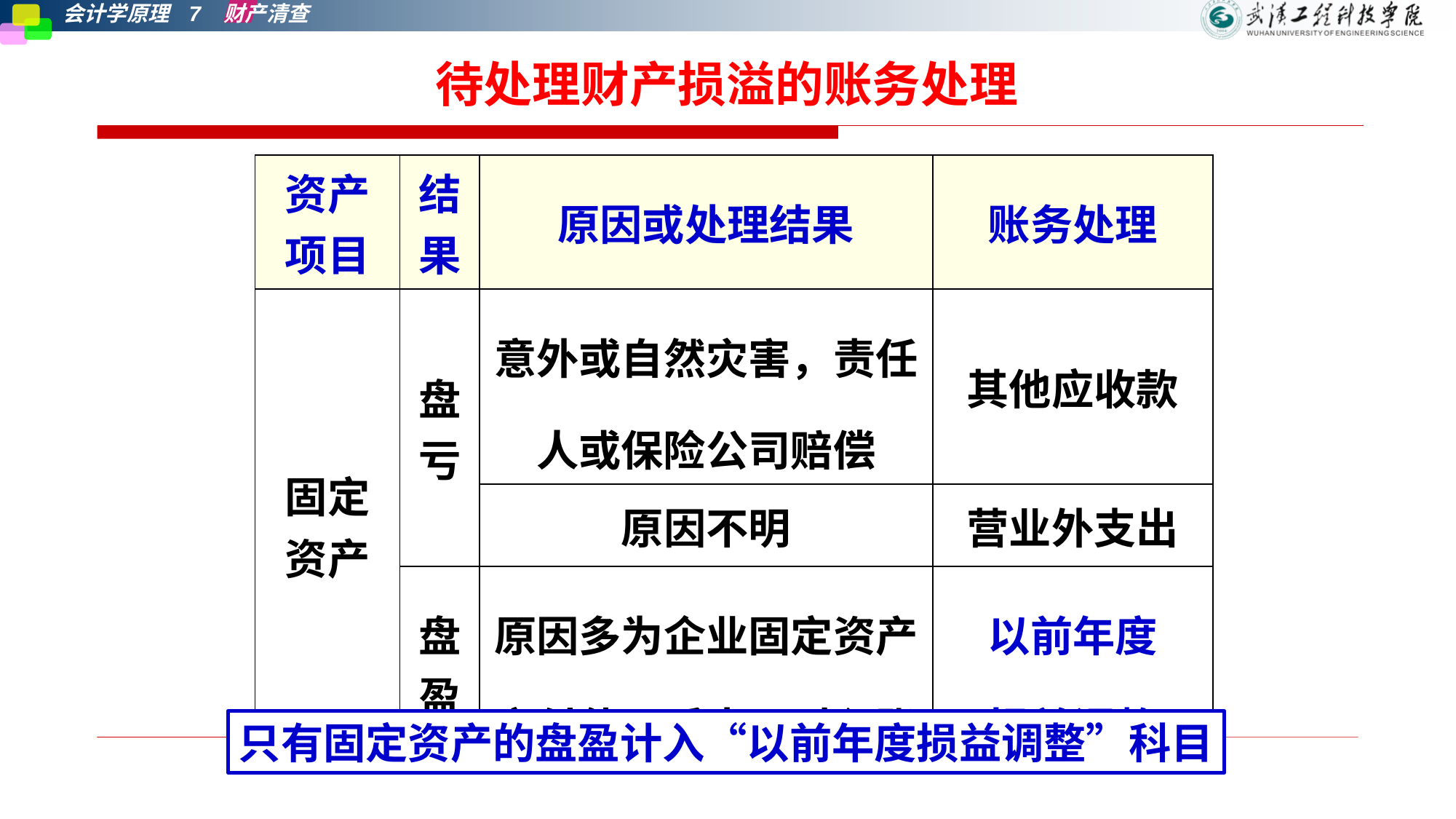

待处理财产损溢的账务处理
| 资产项目 | 结果 | 原因或处理结果 | 账务处理 |
| --- | --- | --- | --- |
| 固定资产 | 盘亏 | 意外或自然灾害，责任人或保险公司赔偿 | 其他应收款 |
|  |  | 原因不明 | 营业外支出 |
|  | 盘盈 | 原因多为企业固定资产交付使用后未及时入账 | 以前年度 损益调整 |
只有固定资产的盘盈计入“以前年度损益调整”科目